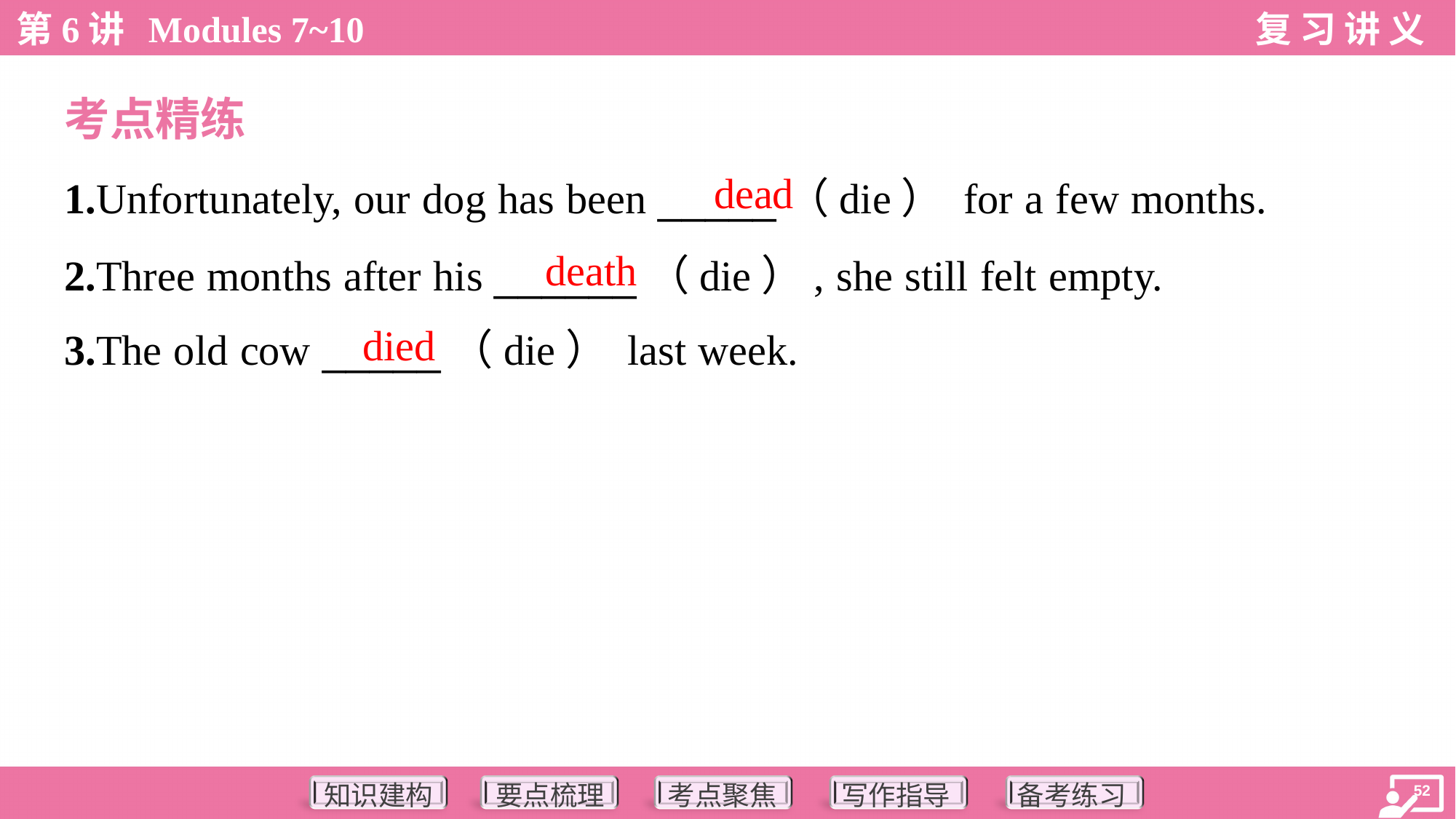

考点精练
dead
1.Unfortunately, our dog has been _____（die） for a few months.
2.Three months after his ______（die）, she still felt empty.
3.The old cow _____（die） last week.
death
died